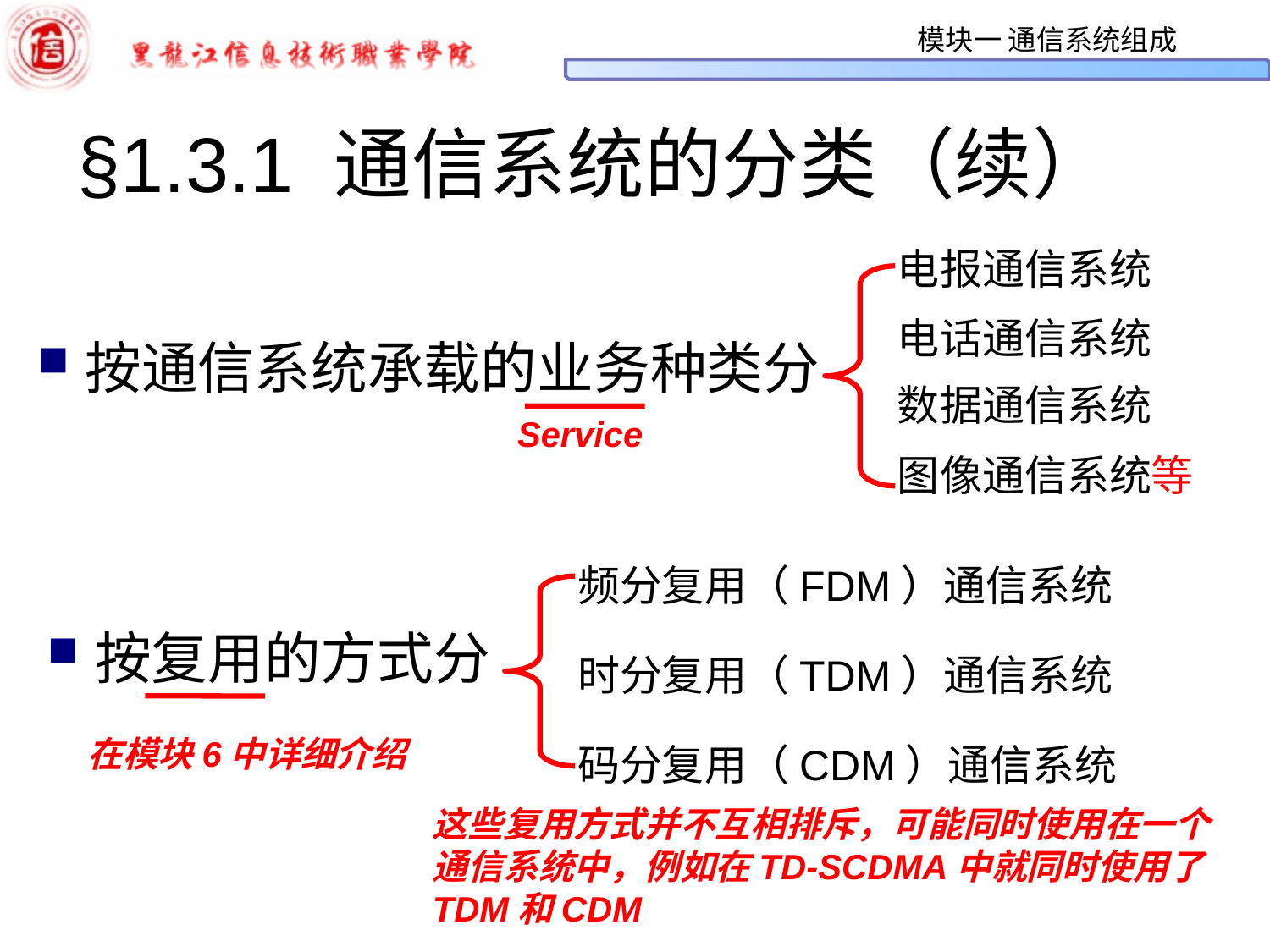

# §1.3.1 通信系统的分类（续）
电报通信系统

电话通信系统
按通信系统承载的业务种类分
数据通信系统
Service

图像通信系统等
频分复用（FDM）通信系统

按复用的方式分
时分复用（TDM）通信系统

在模块6中详细介绍
码分复用（CDM）通信系统
这些复用方式并不互相排斥，可能同时使用在一个通信系统中，例如在TD-SCDMA中就同时使用了TDM和CDM